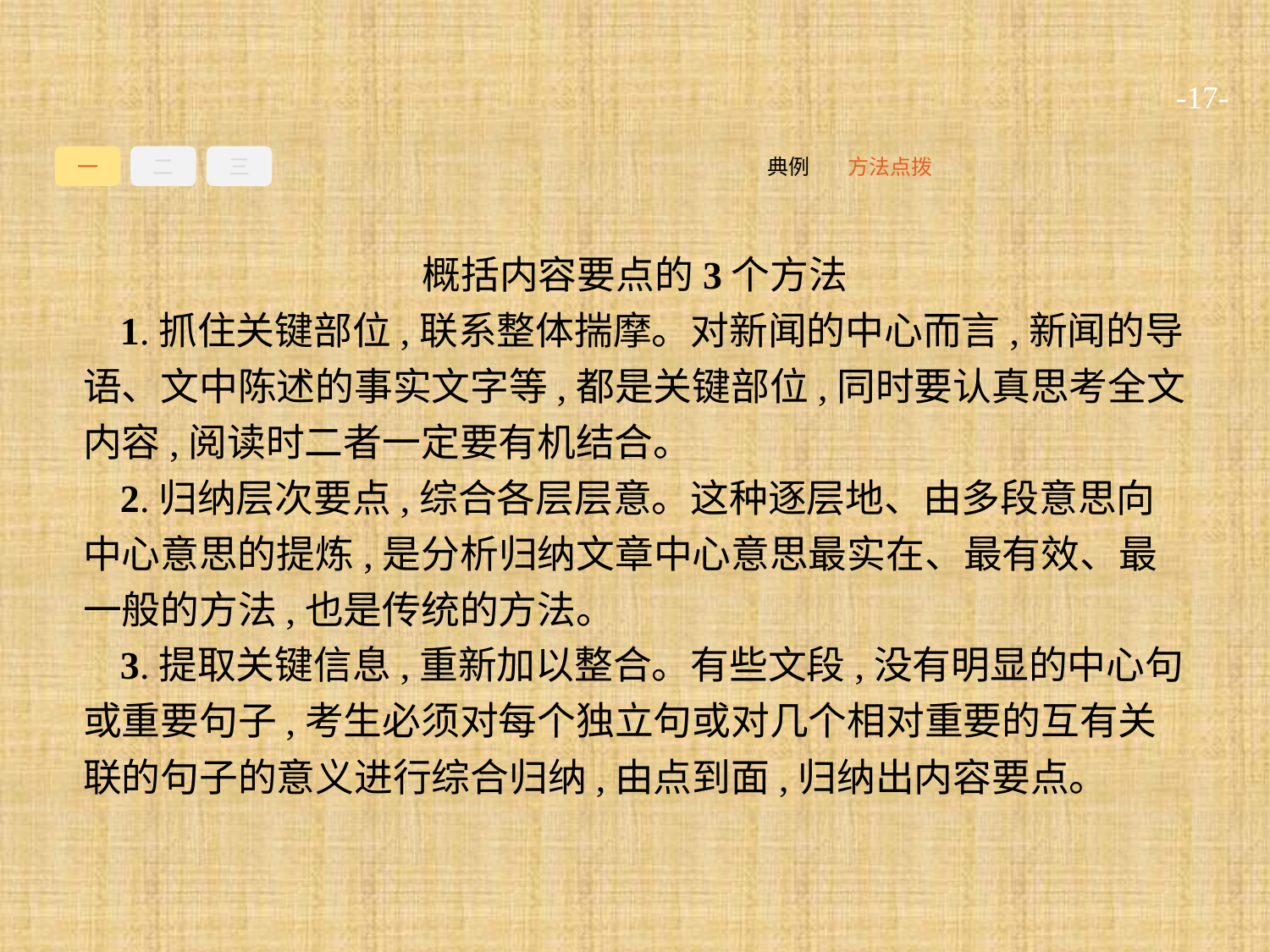

-17-
一
二
三
方法点拨
典例
概括内容要点的3个方法
1.抓住关键部位,联系整体揣摩。对新闻的中心而言,新闻的导语、文中陈述的事实文字等,都是关键部位,同时要认真思考全文内容,阅读时二者一定要有机结合。
2.归纳层次要点,综合各层层意。这种逐层地、由多段意思向中心意思的提炼,是分析归纳文章中心意思最实在、最有效、最一般的方法,也是传统的方法。
3.提取关键信息,重新加以整合。有些文段,没有明显的中心句或重要句子,考生必须对每个独立句或对几个相对重要的互有关联的句子的意义进行综合归纳,由点到面,归纳出内容要点。